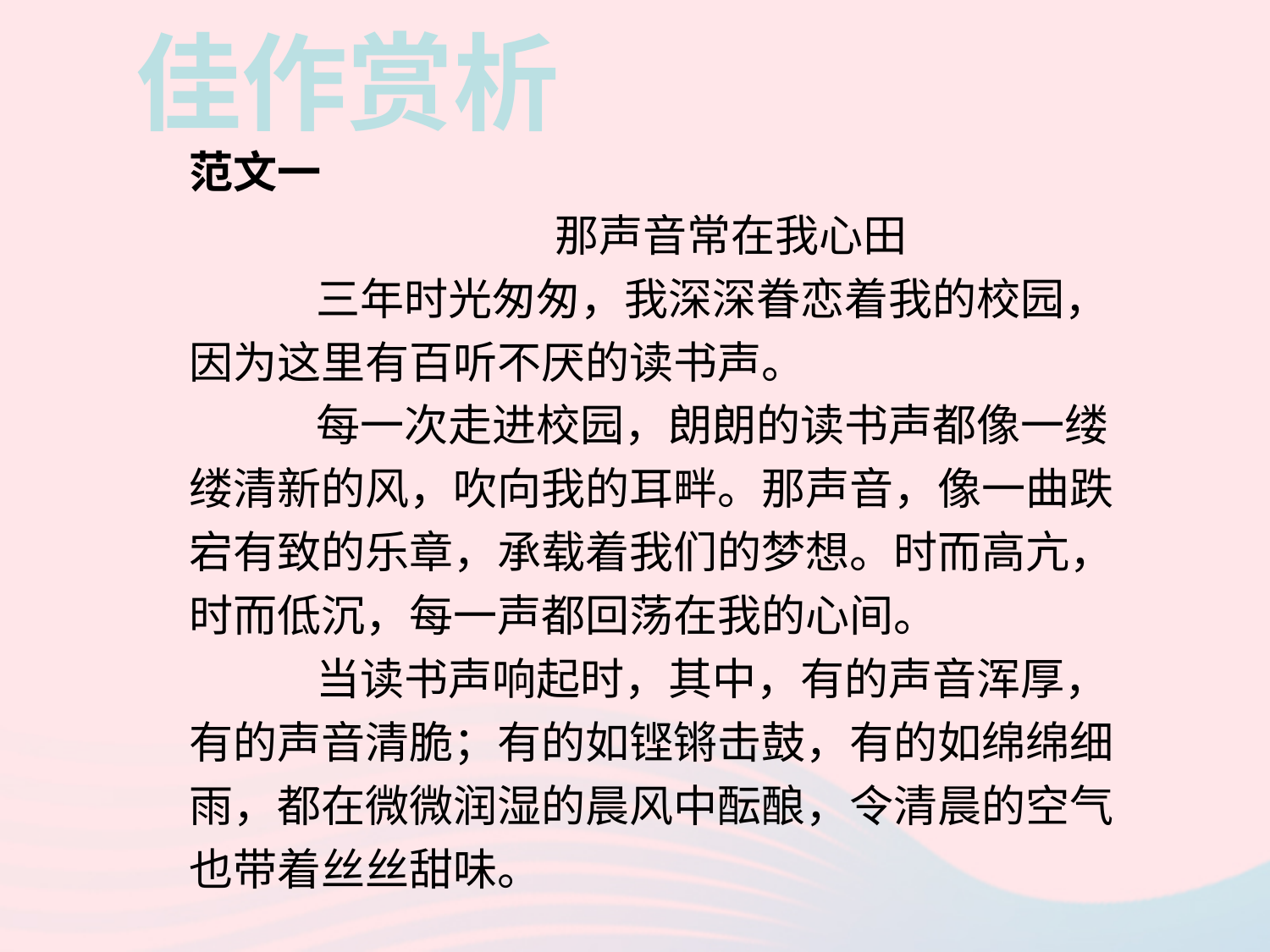

佳作赏析
范文一
	那声音常在我心田
	三年时光匆匆，我深深眷恋着我的校园，因为这里有百听不厌的读书声。
	每一次走进校园，朗朗的读书声都像一缕缕清新的风，吹向我的耳畔。那声音，像一曲跌宕有致的乐章，承载着我们的梦想。时而高亢，时而低沉，每一声都回荡在我的心间。
	当读书声响起时，其中，有的声音浑厚，有的声音清脆；有的如铿锵击鼓，有的如绵绵细雨，都在微微润湿的晨风中酝酿，令清晨的空气也带着丝丝甜味。